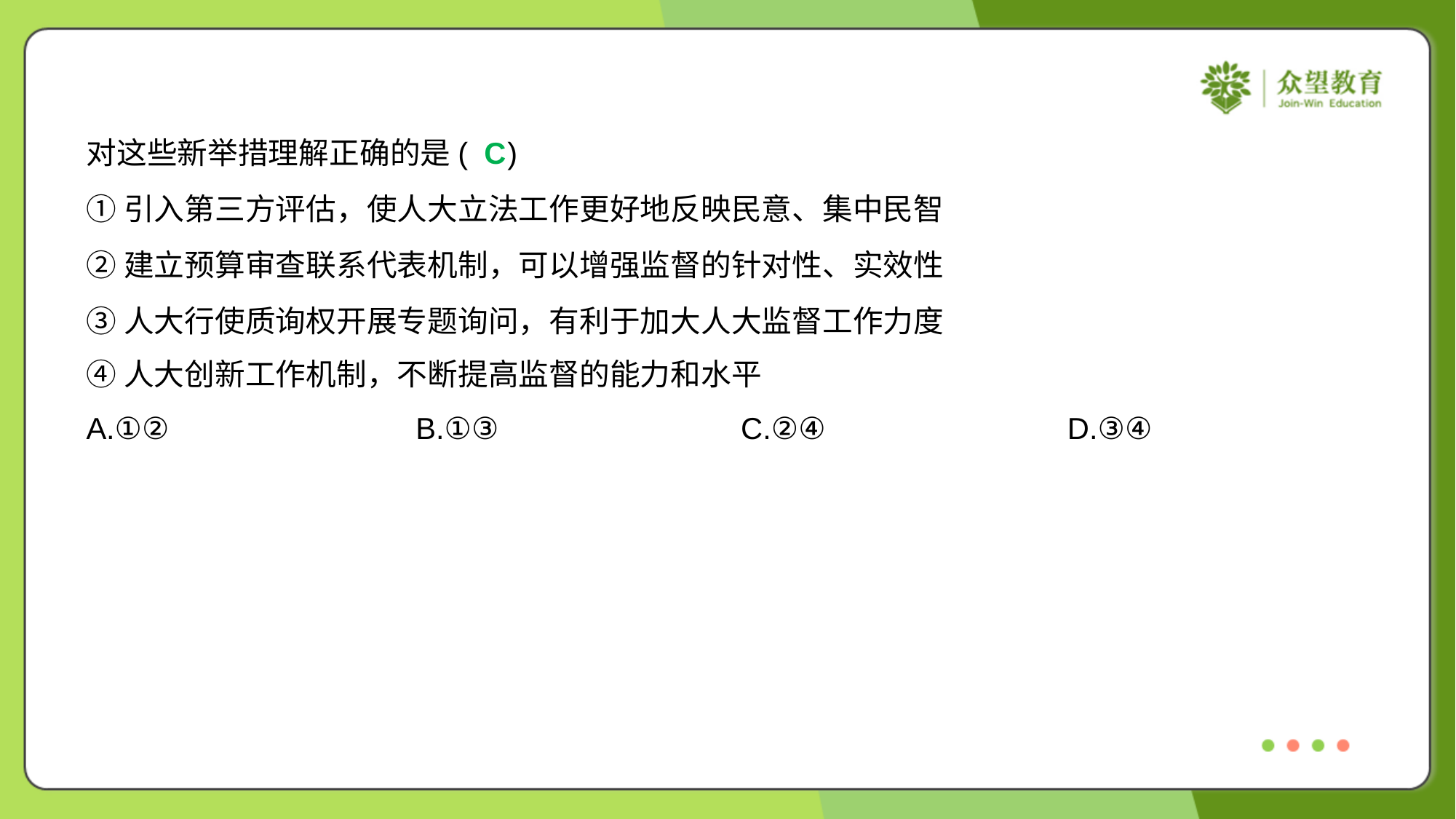

对这些新举措理解正确的是(     )
C
①引入第三方评估，使人大立法工作更好地反映民意、集中民智
②建立预算审查联系代表机制，可以增强监督的针对性、实效性
③人大行使质询权开展专题询问，有利于加大人大监督工作力度
④人大创新工作机制，不断提高监督的能力和水平
A.①②	B.①③	C.②④	D.③④